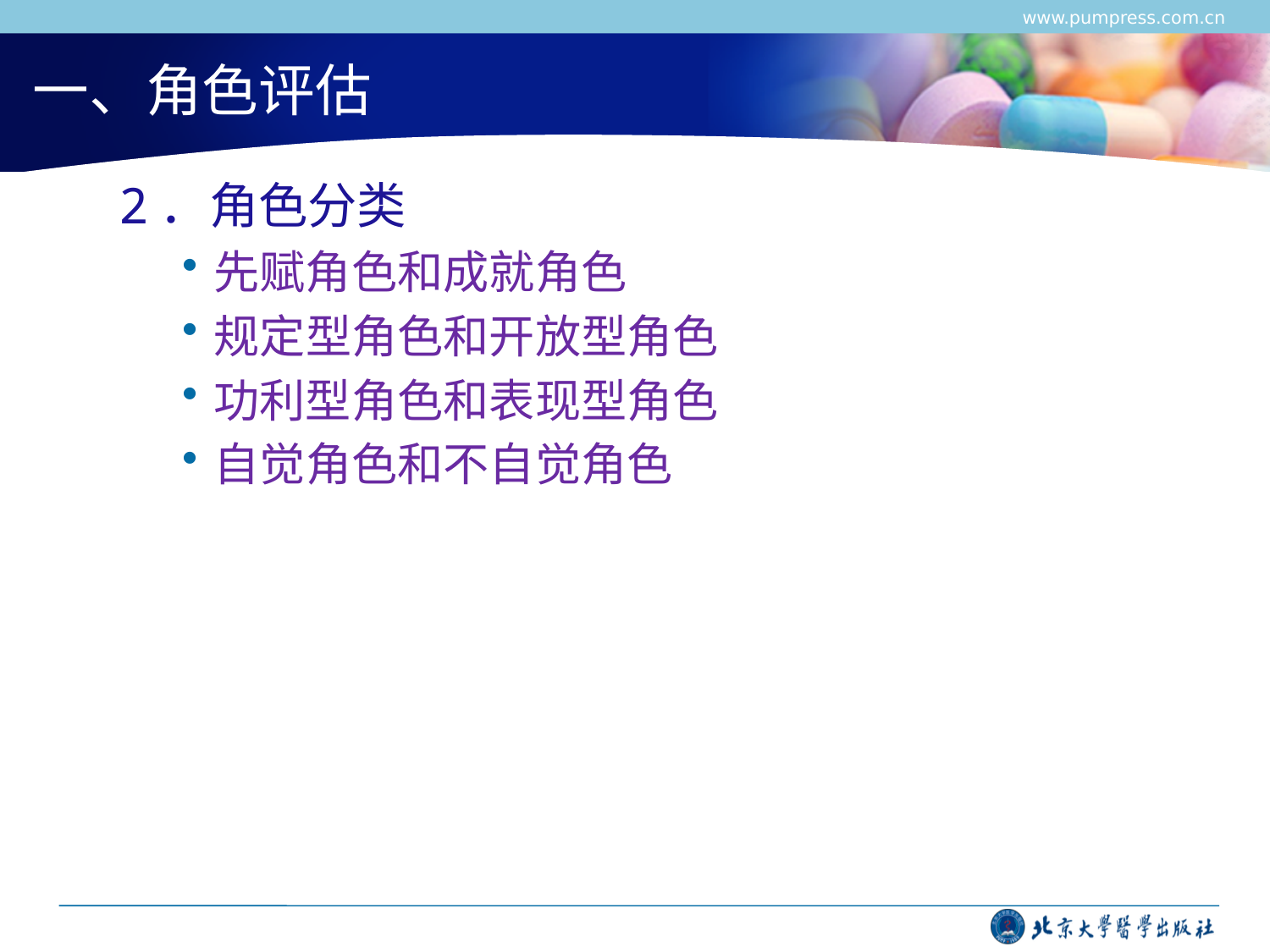

www.pumpress.com.cn
# 一、角色评估
2．角色分类
先赋角色和成就角色
规定型角色和开放型角色
功利型角色和表现型角色
自觉角色和不自觉角色